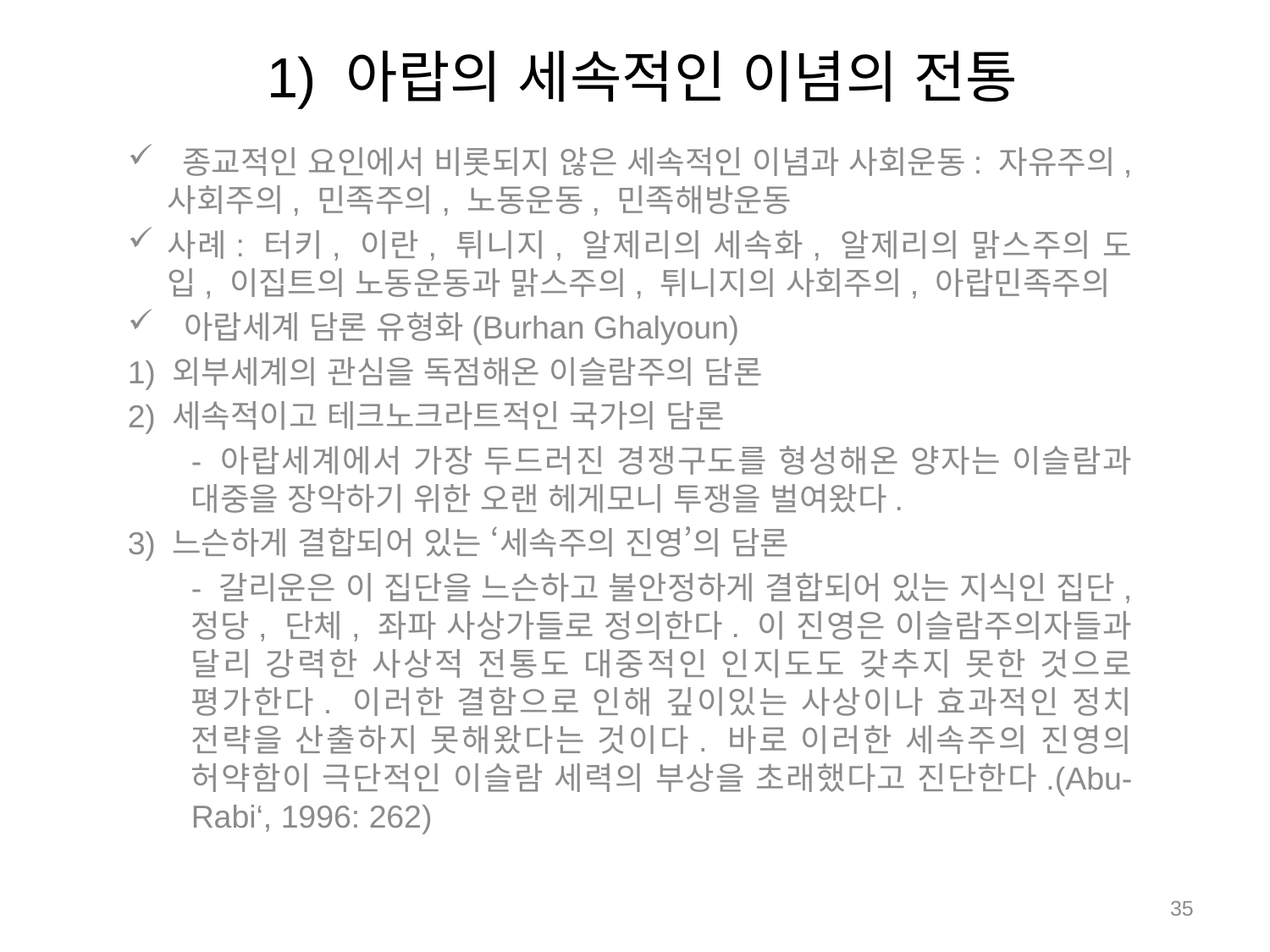

# 1) 아랍의 세속적인 이념의 전통
 종교적인 요인에서 비롯되지 않은 세속적인 이념과 사회운동: 자유주의, 사회주의, 민족주의, 노동운동, 민족해방운동
사례: 터키, 이란, 튀니지, 알제리의 세속화, 알제리의 맑스주의 도입, 이집트의 노동운동과 맑스주의, 튀니지의 사회주의, 아랍민족주의
 아랍세계 담론 유형화(Burhan Ghalyoun)
1) 외부세계의 관심을 독점해온 이슬람주의 담론
2) 세속적이고 테크노크라트적인 국가의 담론
- 아랍세계에서 가장 두드러진 경쟁구도를 형성해온 양자는 이슬람과 대중을 장악하기 위한 오랜 헤게모니 투쟁을 벌여왔다.
3) 느슨하게 결합되어 있는 ‘세속주의 진영’의 담론
- 갈리운은 이 집단을 느슨하고 불안정하게 결합되어 있는 지식인 집단, 정당, 단체, 좌파 사상가들로 정의한다. 이 진영은 이슬람주의자들과 달리 강력한 사상적 전통도 대중적인 인지도도 갖추지 못한 것으로 평가한다. 이러한 결함으로 인해 깊이있는 사상이나 효과적인 정치 전략을 산출하지 못해왔다는 것이다. 바로 이러한 세속주의 진영의 허약함이 극단적인 이슬람 세력의 부상을 초래했다고 진단한다.(Abu-Rabi‘, 1996: 262)

35